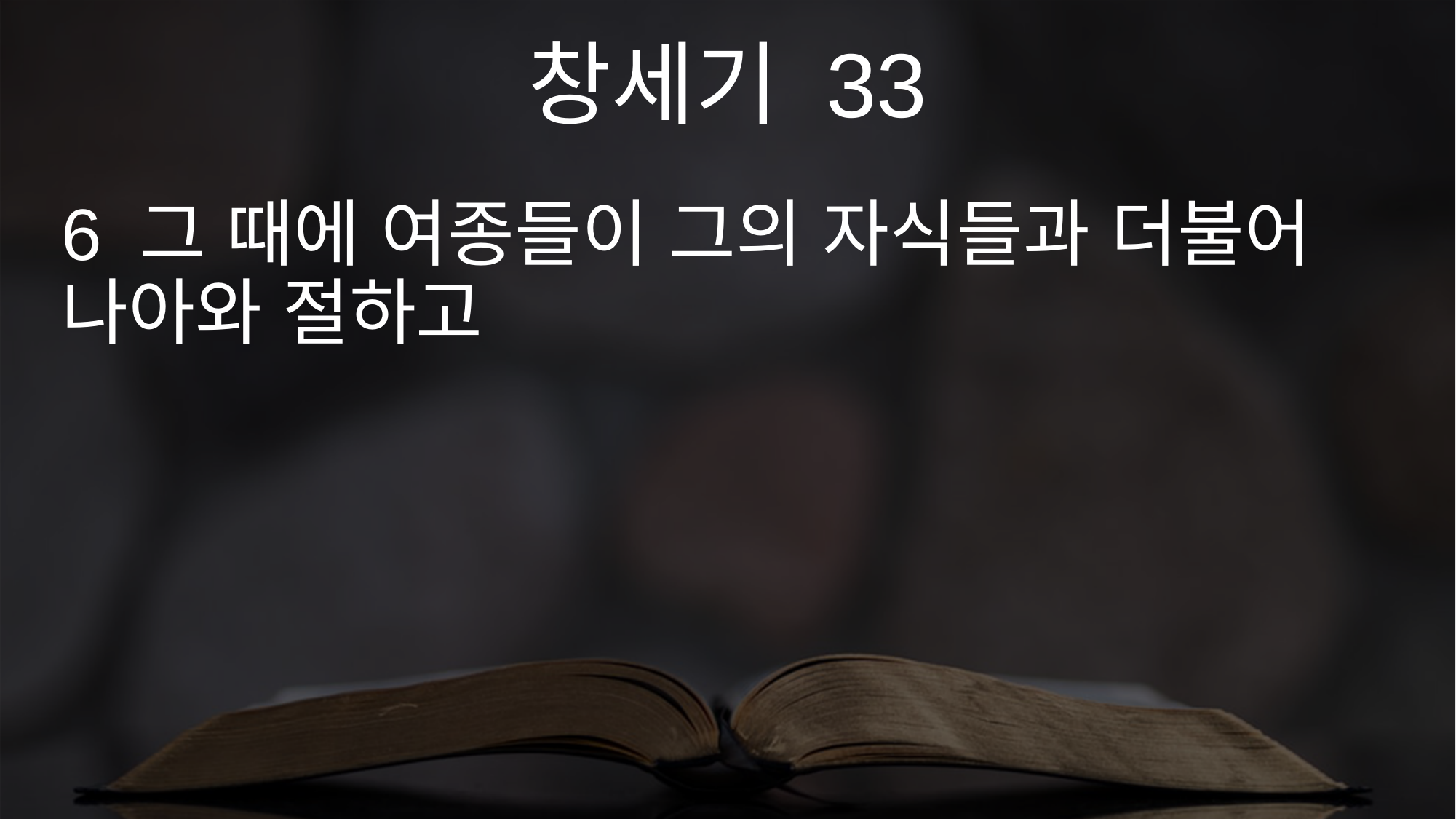

창세기 33
6 그 때에 여종들이 그의 자식들과 더불어 나아와 절하고